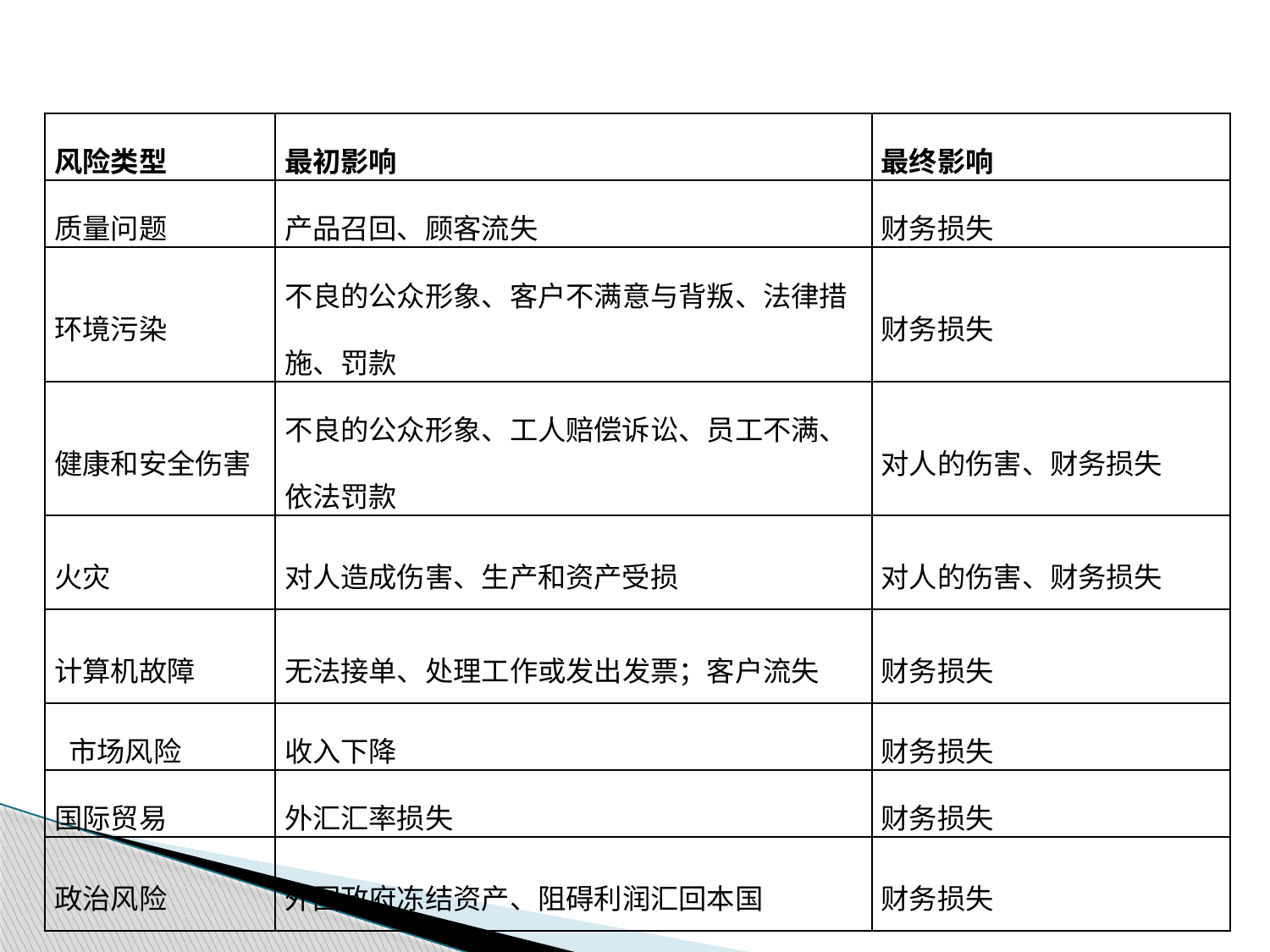

| 风险类型 | 最初影响 | 最终影响 |
| --- | --- | --- |
| 质量问题 | 产品召回、顾客流失 | 财务损失 |
| 环境污染 | 不良的公众形象、客户不满意与背叛、法律措施、罚款 | 财务损失 |
| 健康和安全伤害 | 不良的公众形象、工人赔偿诉讼、员工不满、依法罚款 | 对人的伤害、财务损失 |
| 火灾 | 对人造成伤害、生产和资产受损 | 对人的伤害、财务损失 |
| 计算机故障 | 无法接单、处理工作或发出发票；客户流失 | 财务损失 |
| 市场风险 | 收入下降 | 财务损失 |
| 国际贸易 | 外汇汇率损失 | 财务损失 |
| 政治风险 | 外国政府冻结资产、阻碍利润汇回本国 | 财务损失 |